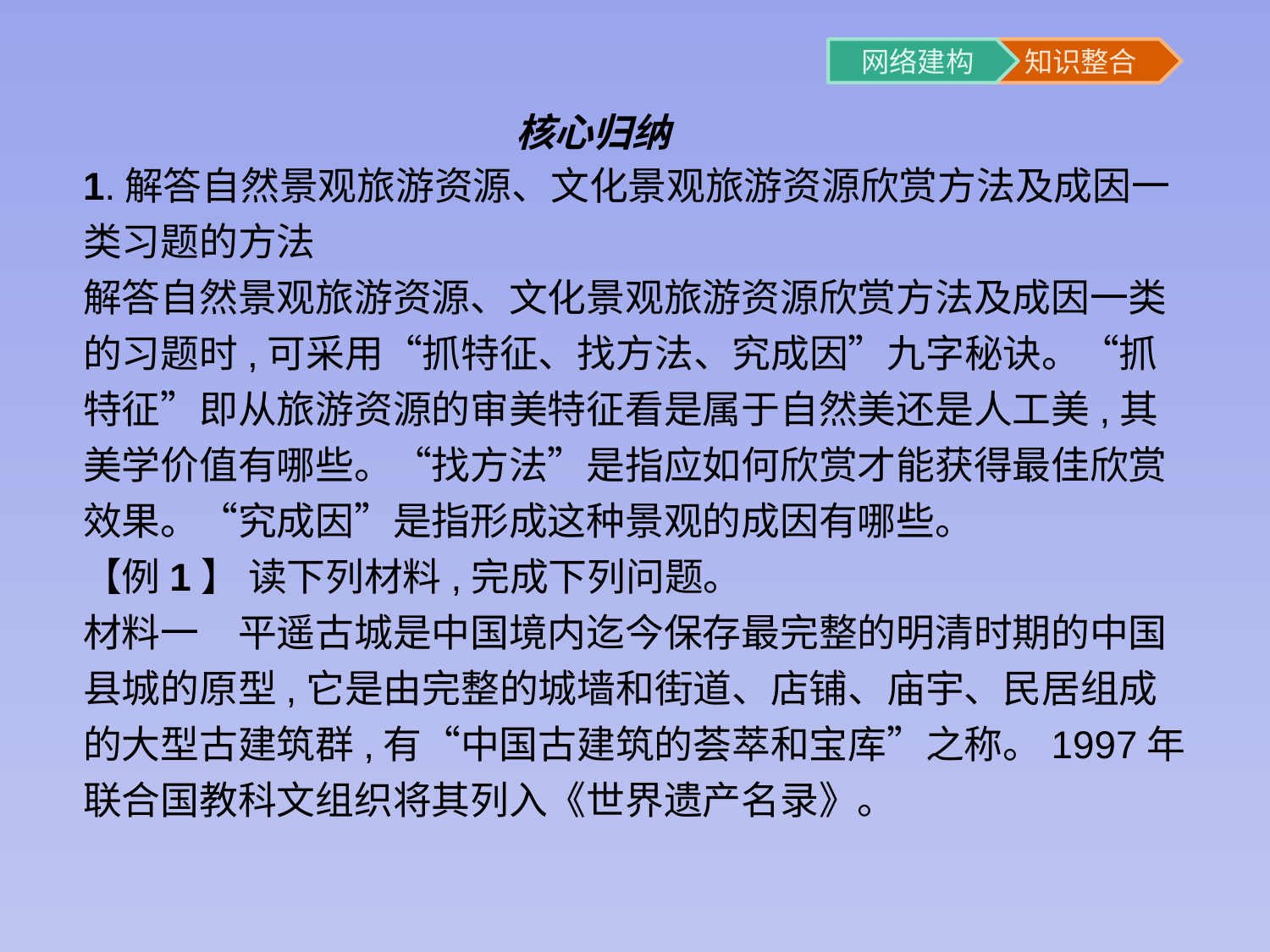

核心归纳
1.解答自然景观旅游资源、文化景观旅游资源欣赏方法及成因一类习题的方法
解答自然景观旅游资源、文化景观旅游资源欣赏方法及成因一类的习题时,可采用“抓特征、找方法、究成因”九字秘诀。“抓特征”即从旅游资源的审美特征看是属于自然美还是人工美,其美学价值有哪些。“找方法”是指应如何欣赏才能获得最佳欣赏效果。“究成因”是指形成这种景观的成因有哪些。
【例1】 读下列材料,完成下列问题。
材料一　平遥古城是中国境内迄今保存最完整的明清时期的中国县城的原型,它是由完整的城墙和街道、店铺、庙宇、民居组成的大型古建筑群,有“中国古建筑的荟萃和宝库”之称。1997年联合国教科文组织将其列入《世界遗产名录》。